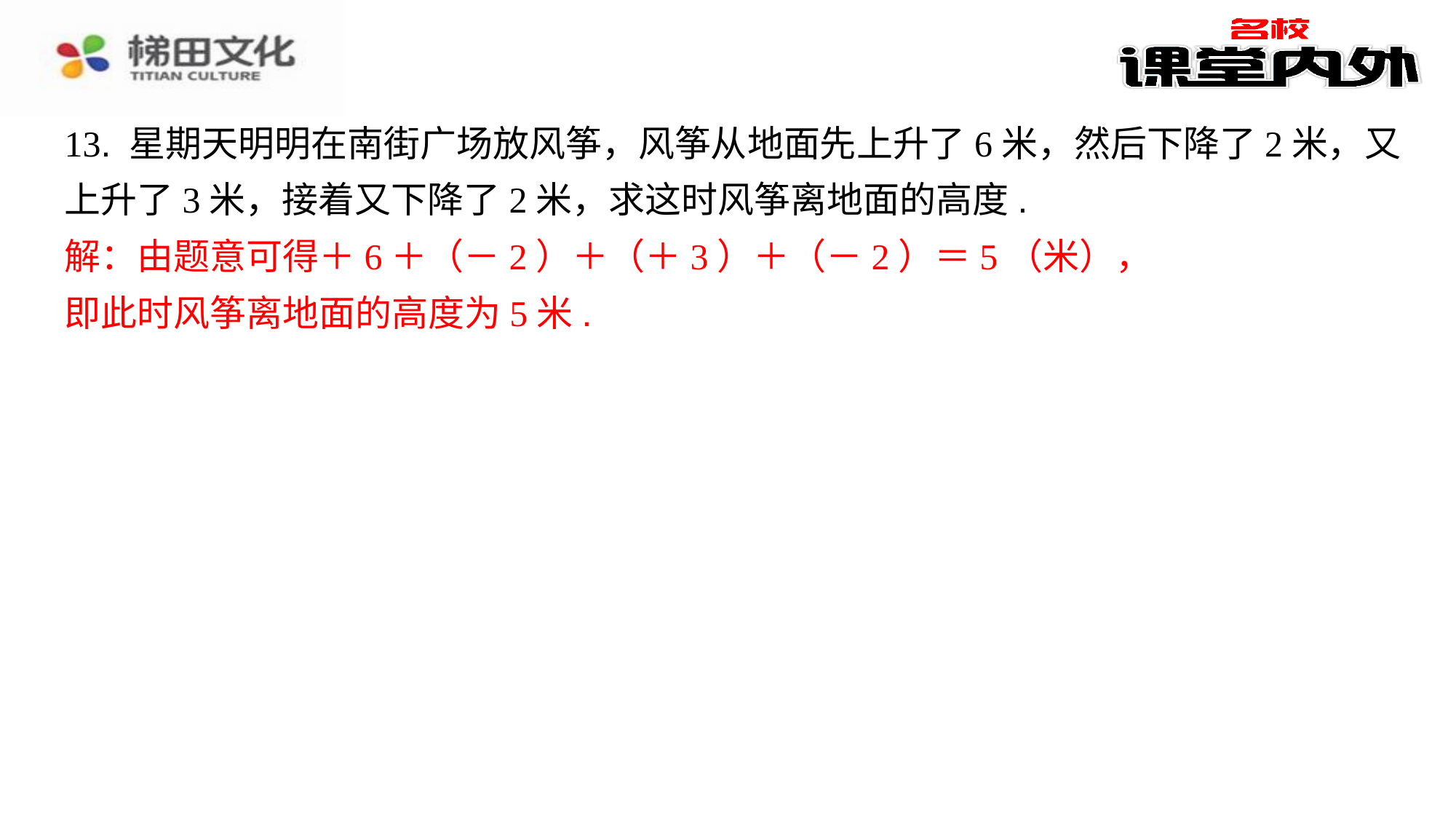

13. 星期天明明在南街广场放风筝，风筝从地面先上升了6米，然后下降了2米，又
上升了3米，接着又下降了2米，求这时风筝离地面的高度.
解：由题意可得＋6＋（－2）＋（＋3）＋（－2）＝5（米），
即此时风筝离地面的高度为5米.
解：由题意可得＋6＋（－2）＋（＋3）＋（－2）＝5（米），
即此时风筝离地面的高度为5米.